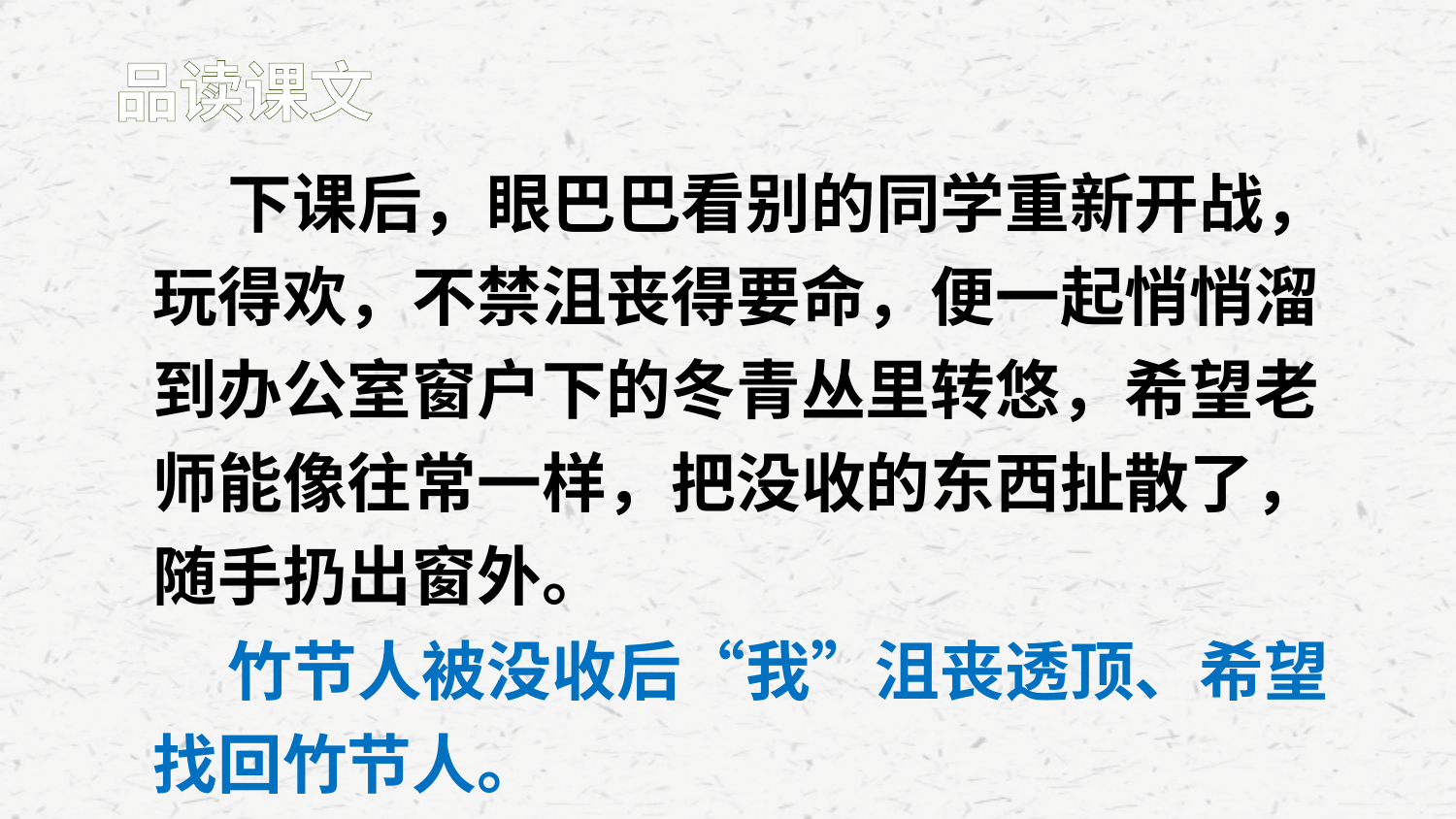

品读课文
    下课后，眼巴巴看别的同学重新开战，玩得欢，不禁沮丧得要命，便一起悄悄溜到办公室窗户下的冬青丛里转悠，希望老师能像往常一样，把没收的东西扯散了，随手扔出窗外。
    竹节人被没收后“我”沮丧透顶、希望找回竹节人。